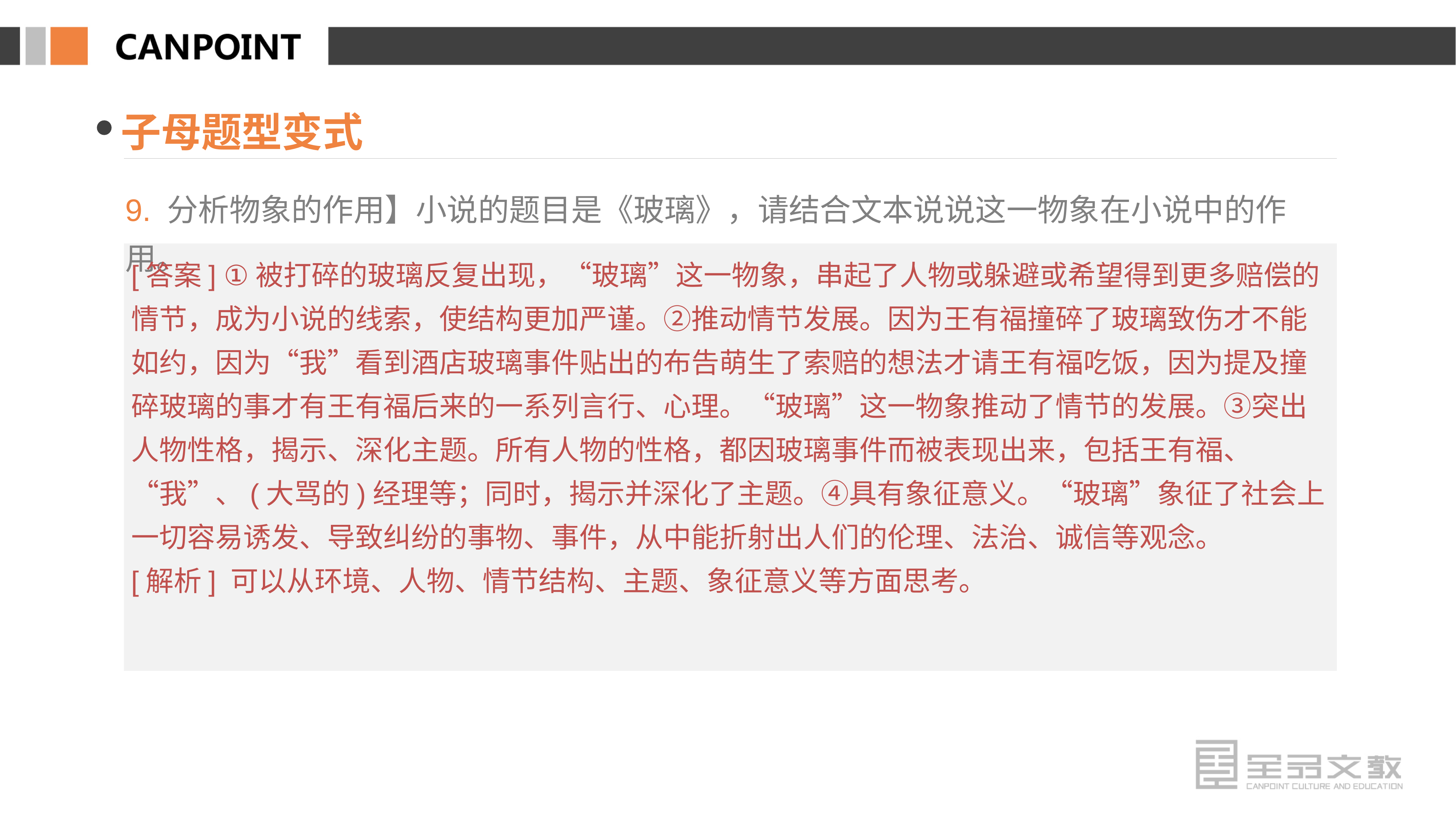

子母题型变式

9. 分析物象的作用】小说的题目是《玻璃》，请结合文本说说这一物象在小说中的作用。

[答案] ①被打碎的玻璃反复出现，“玻璃”这一物象，串起了人物或躲避或希望得到更多赔偿的情节，成为小说的线索，使结构更加严谨。②推动情节发展。因为王有福撞碎了玻璃致伤才不能如约，因为“我”看到酒店玻璃事件贴出的布告萌生了索赔的想法才请王有福吃饭，因为提及撞碎玻璃的事才有王有福后来的一系列言行、心理。“玻璃”这一物象推动了情节的发展。③突出人物性格，揭示、深化主题。所有人物的性格，都因玻璃事件而被表现出来，包括王有福、“我”、(大骂的)经理等；同时，揭示并深化了主题。④具有象征意义。“玻璃”象征了社会上一切容易诱发、导致纠纷的事物、事件，从中能折射出人们的伦理、法治、诚信等观念。
[解析] 可以从环境、人物、情节结构、主题、象征意义等方面思考。